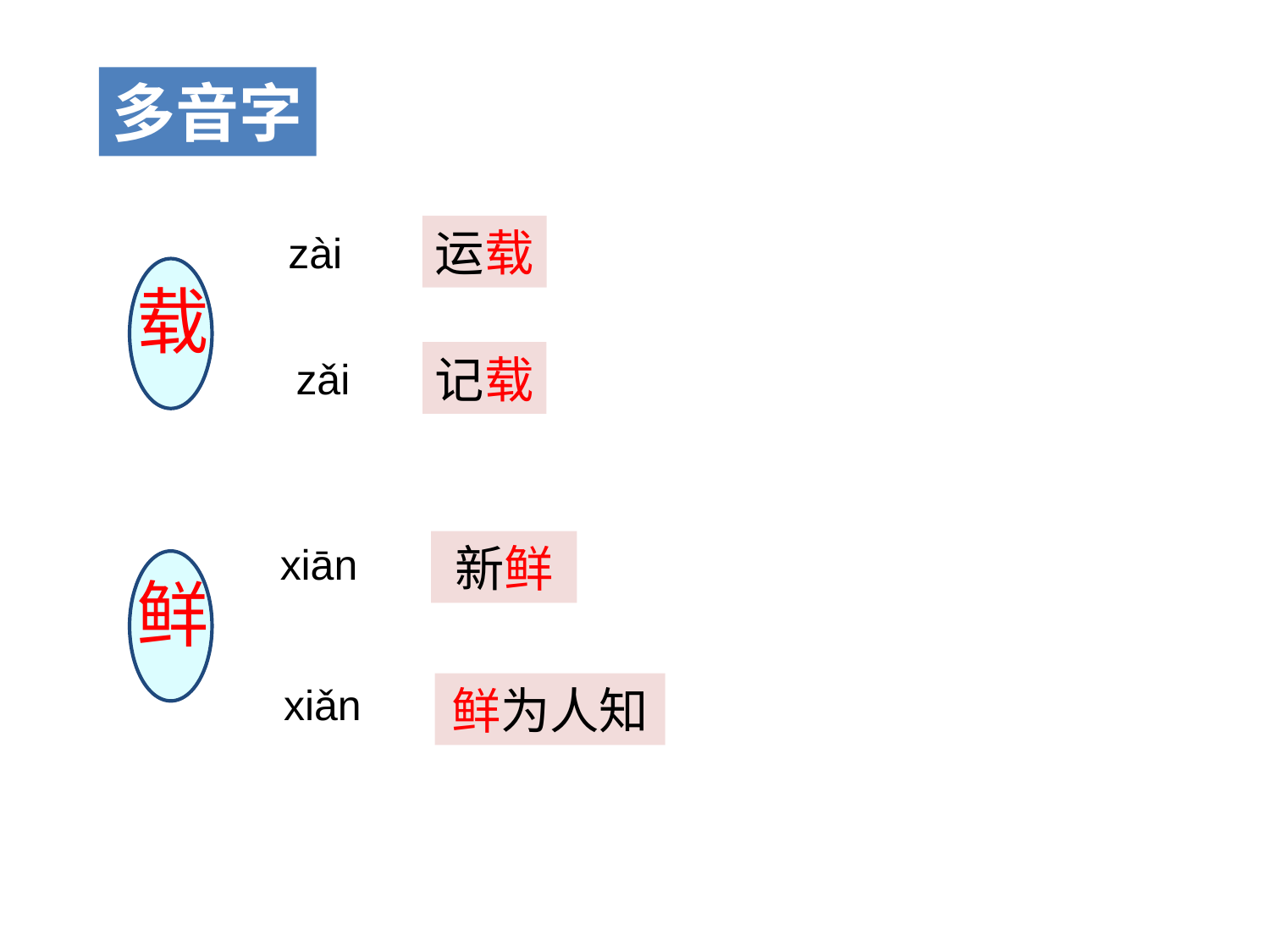

多音字
运载
zài

载
记载
zǎi
新鲜
xiān

鲜
xiǎn
鲜为人知